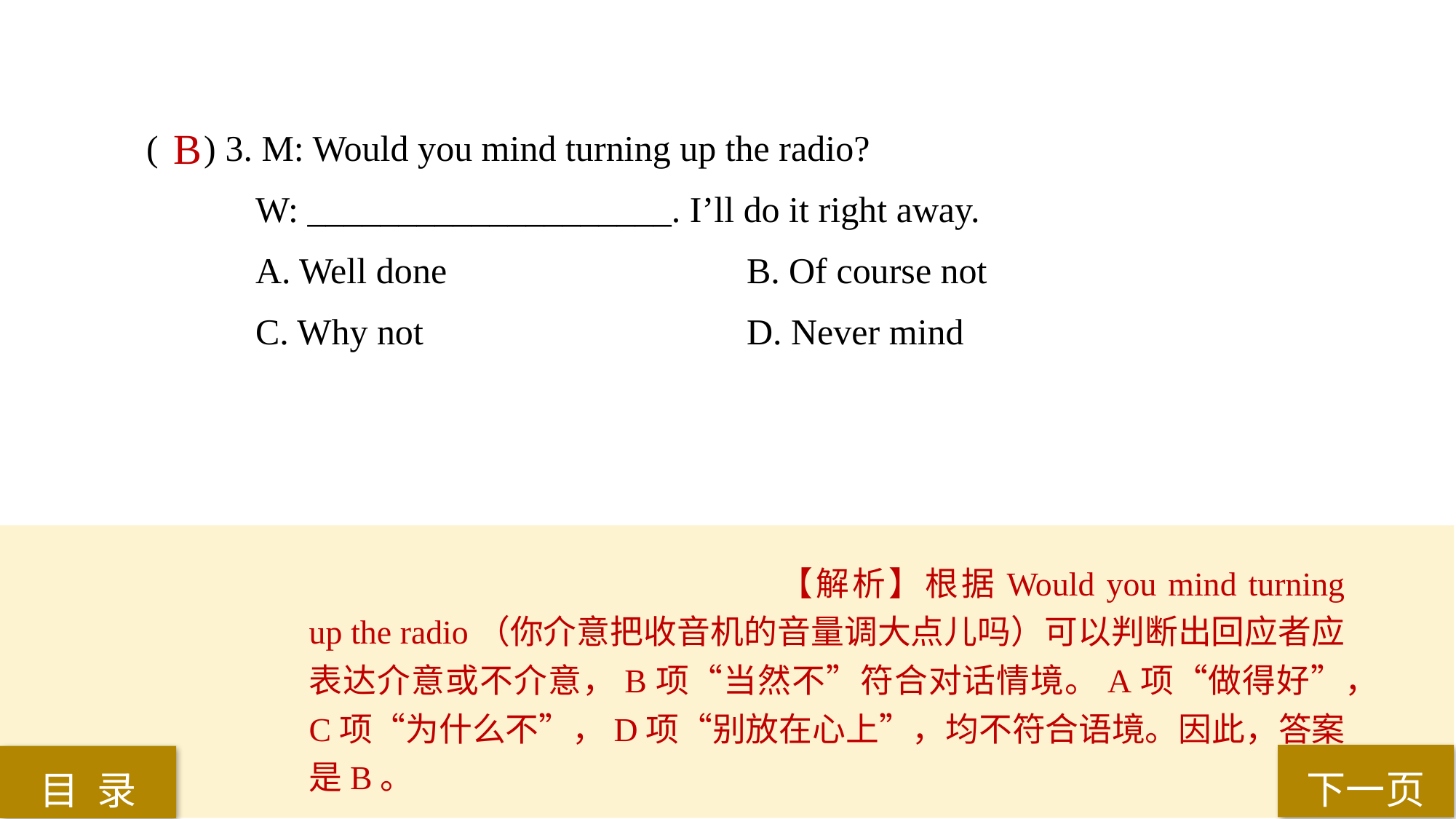

(     ) 3. M: Would you mind turning up the radio?
W: ____________________. I’ll do it right away.
A. Well done 			B. Of course not
C. Why not 			D. Never mind
 B
【解析】根据Would you mind turning up the radio（你介意把收音机的音量调大点儿吗）可以判断出回应者应表达介意或不介意，B项“当然不”符合对话情境。A项“做得好”，C项“为什么不”，D项“别放在心上”，均不符合语境。因此，答案是B。